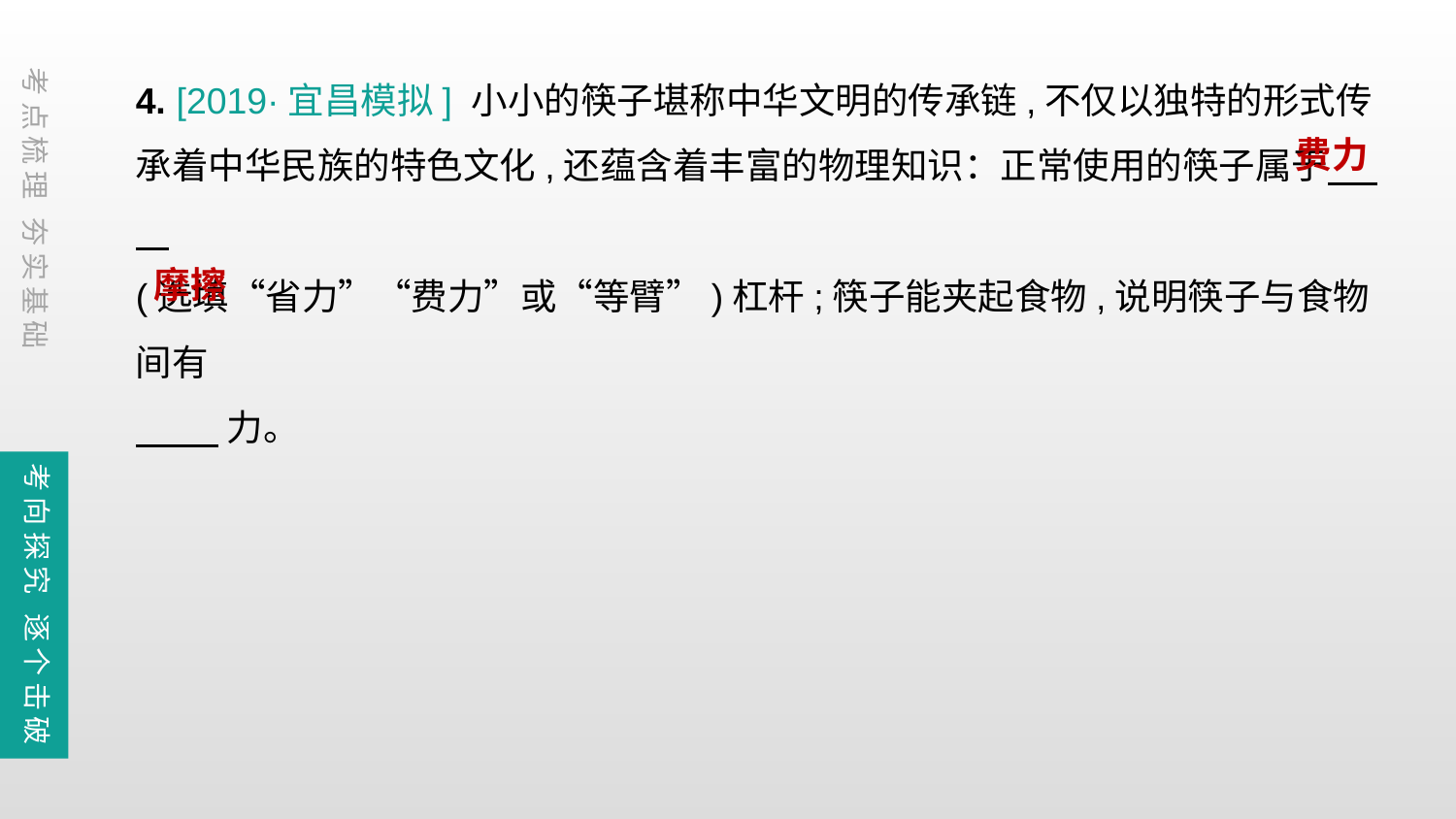

4. [2019·宜昌模拟] 小小的筷子堪称中华文明的传承链,不仅以独特的形式传承着中华民族的特色文化,还蕴含着丰富的物理知识：正常使用的筷子属于
(选填“省力”“费力”或“等臂”)杠杆;筷子能夹起食物,说明筷子与食物间有
          力。
考点梳理 夯实基础
费力
摩擦

考向探究 逐个击破